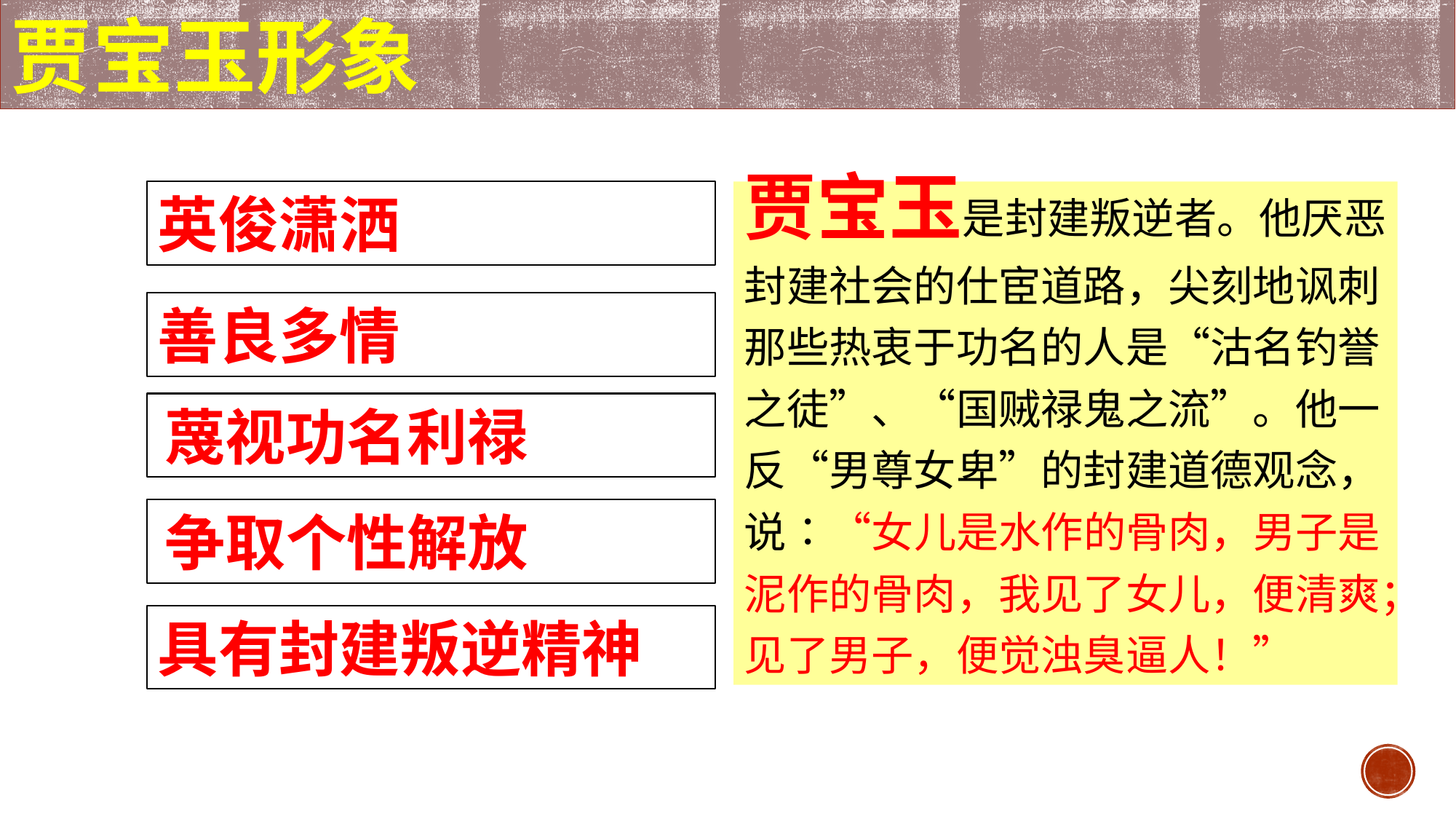

贾宝玉形象
英俊潇洒
贾宝玉是封建叛逆者。他厌恶封建社会的仕宦道路，尖刻地讽刺那些热衷于功名的人是“沽名钓誉之徒”、“国贼禄鬼之流”。他一反“男尊女卑”的封建道德观念，说∶“女儿是水作的骨肉，男子是泥作的骨肉，我见了女儿，便清爽；见了男子，便觉浊臭逼人！”
善良多情
 蔑视功名利禄
 争取个性解放
具有封建叛逆精神